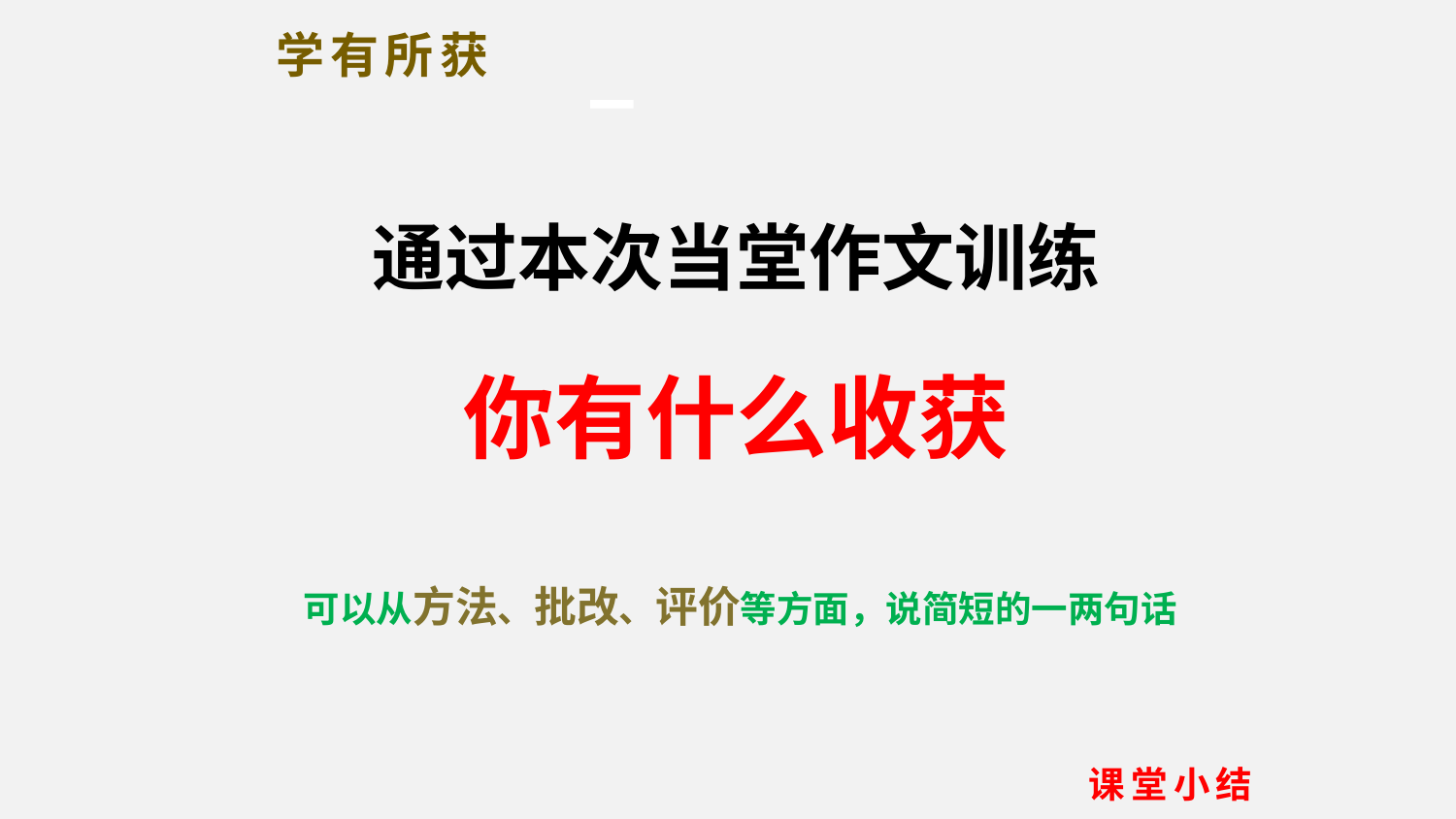

学有所获

通过本次当堂作文训练
你有什么收获
可以从方法、批改、评价等方面，说简短的一两句话
课堂小结